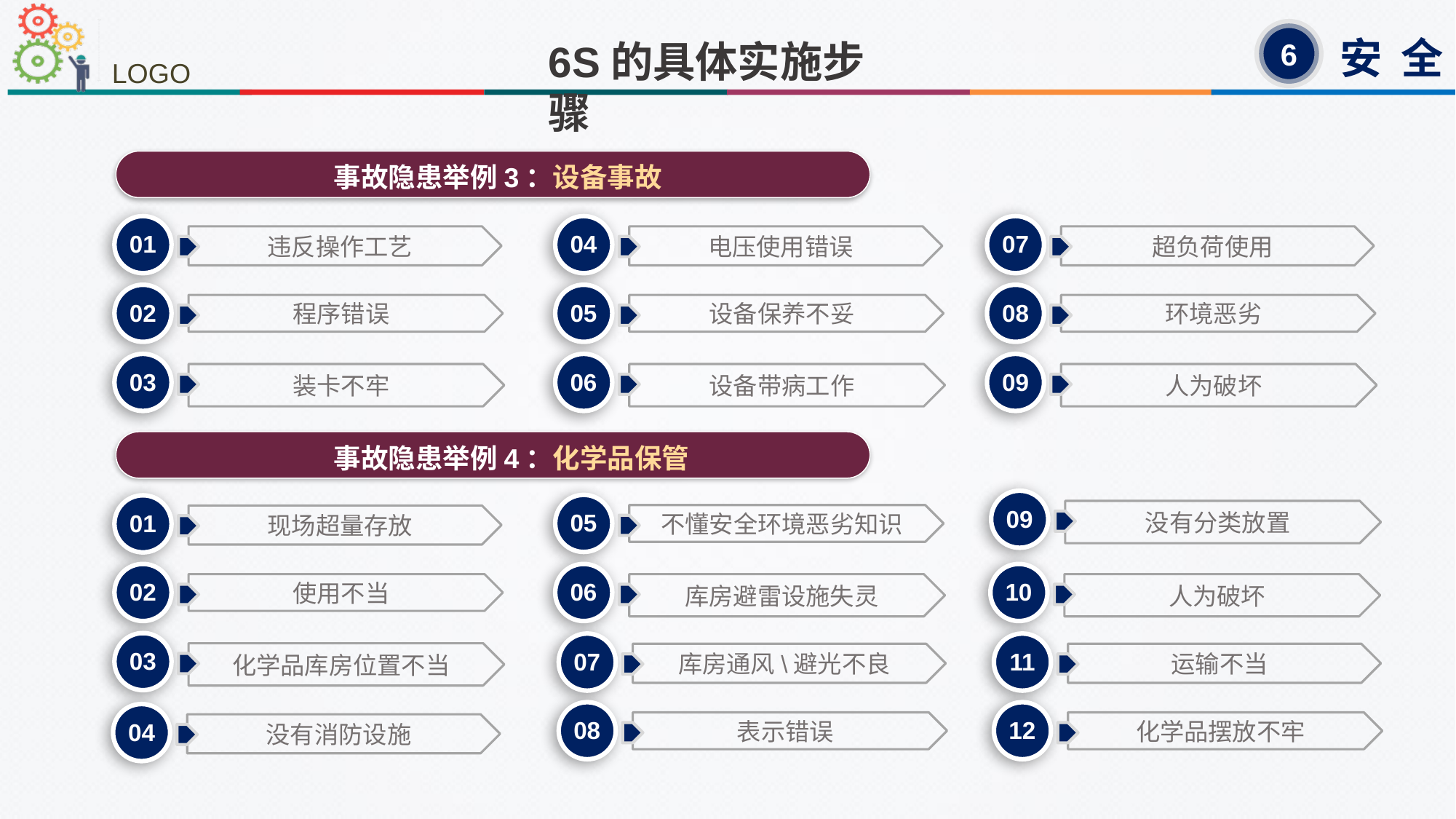

安  全
6
6S的具体实施步骤
事故隐患举例3：设备事故

01

04

07
违反操作工艺

电压使用错误

超负荷使用

02

05

08
程序错误

设备保养不妥

环境恶劣

03

06

09
装卡不牢

设备带病工作

人为破坏

事故隐患举例4：化学品保管

09

05

01
没有分类放置

不懂安全环境恶劣知识

现场超量存放

02

06

10
库房避雷设施失灵

人为破坏

使用不当

03

07

11
化学品库房位置不当

库房通风\避光不良

运输不当

08

12

04
表示错误

化学品摆放不牢

没有消防设施